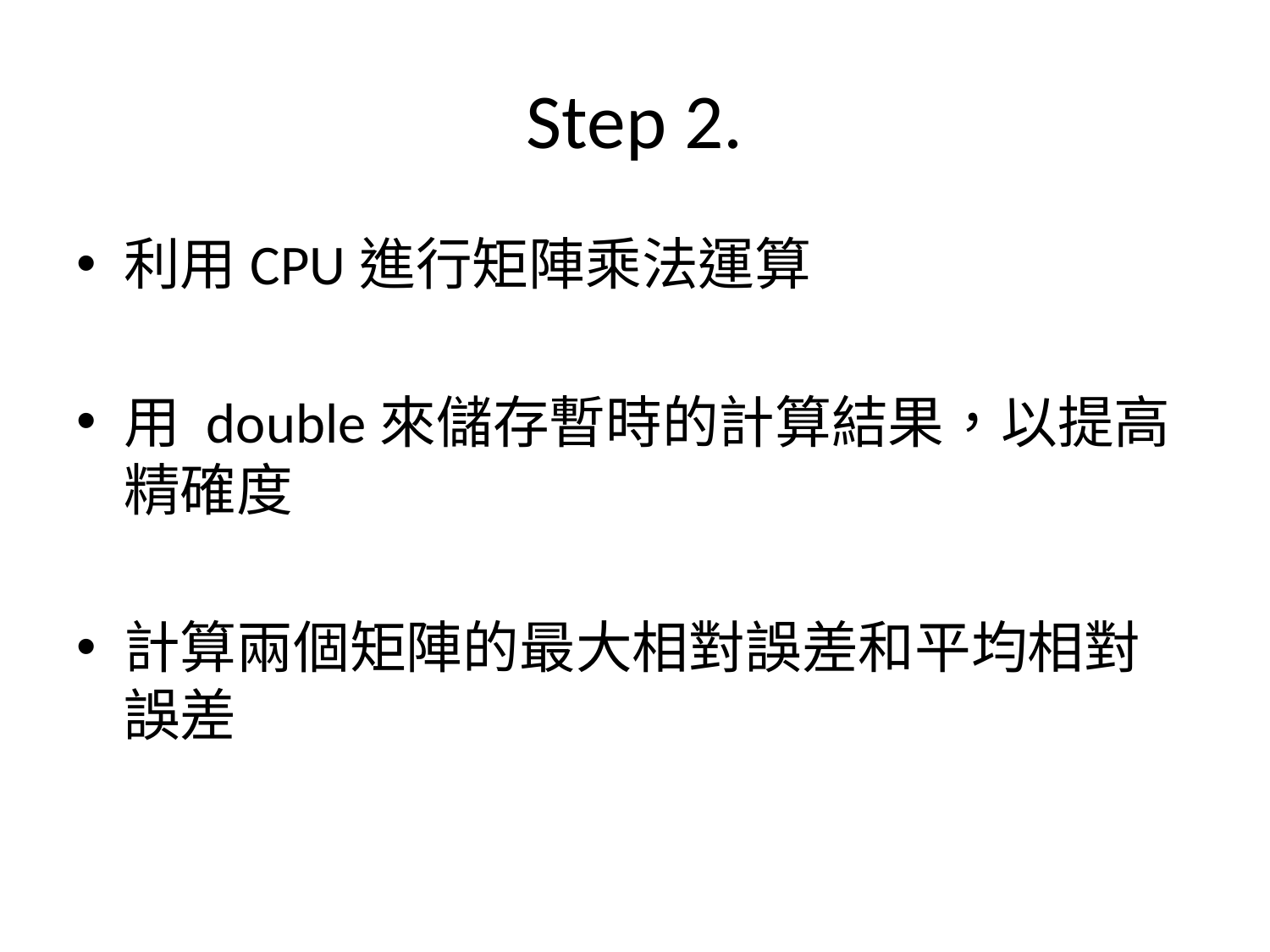

# Step 2.
利用CPU進行矩陣乘法運算

用 double來儲存暫時的計算結果，以提高精確度

計算兩個矩陣的最大相對誤差和平均相對誤差